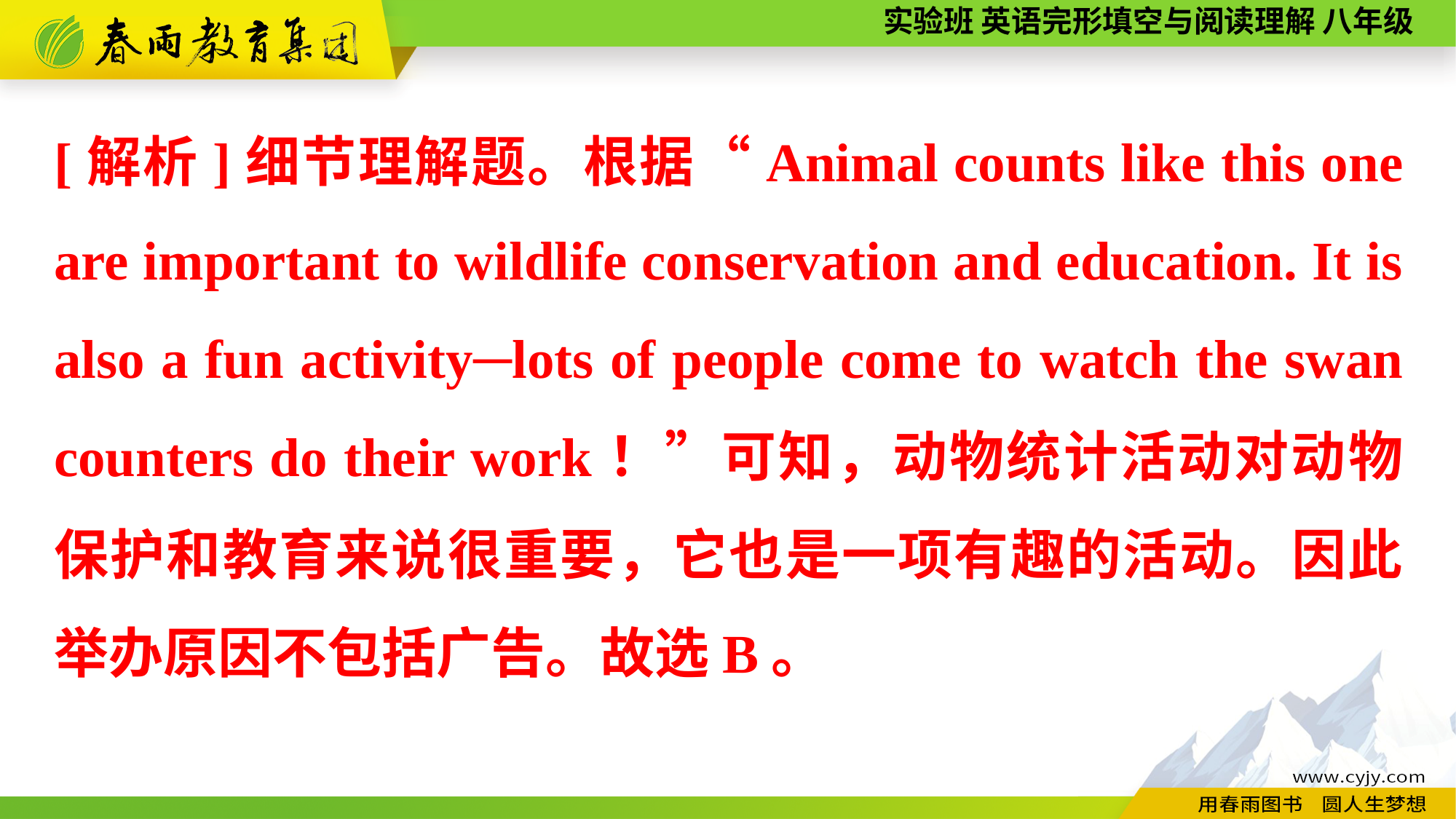

[解析]细节理解题。根据“Animal counts like this one are important to wildlife conservation and education. It is also a fun activity─lots of people come to watch the swan counters do their work！”可知，动物统计活动对动物保护和教育来说很重要，它也是一项有趣的活动。因此举办原因不包括广告。故选B。